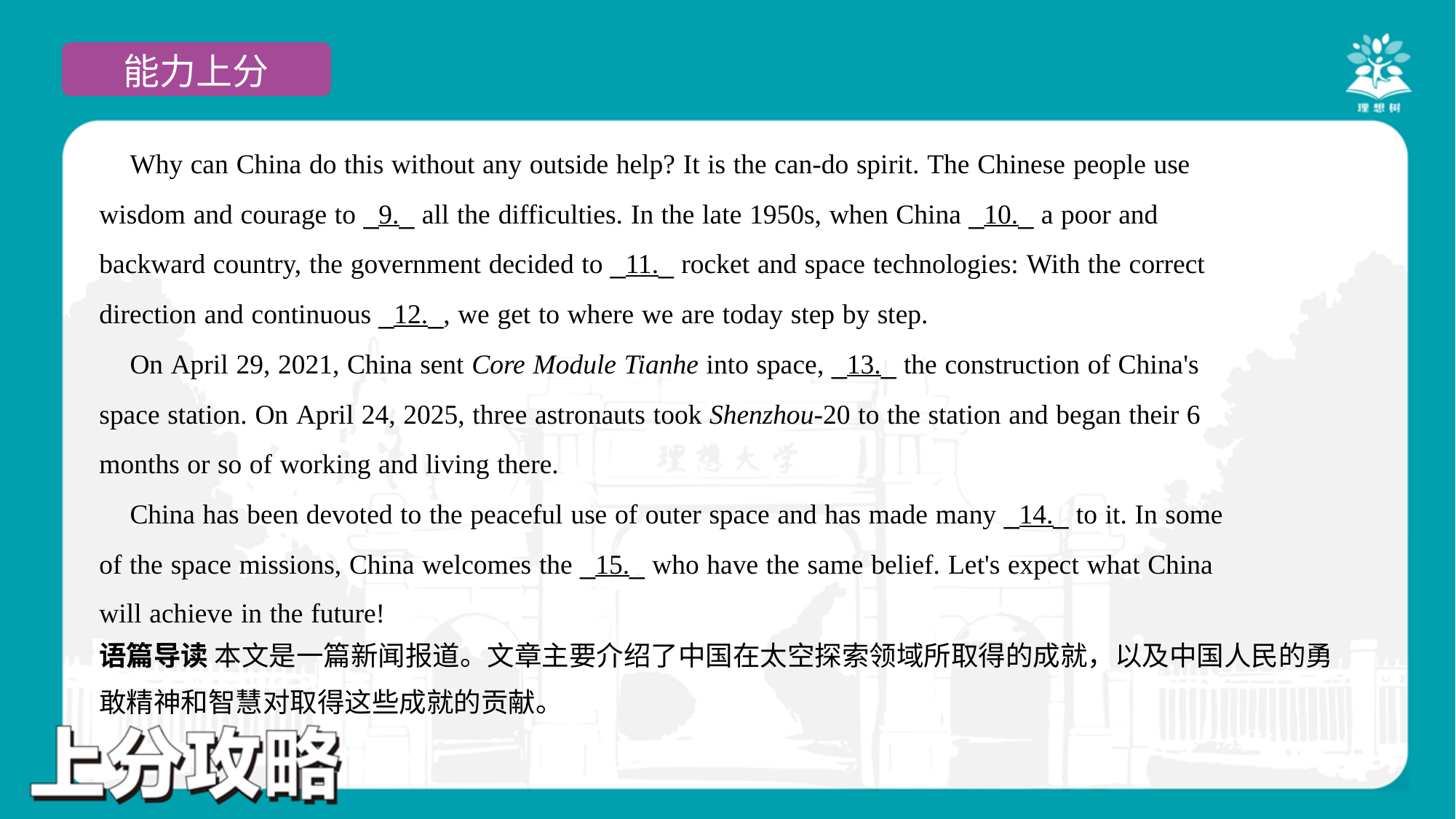

Why can China do this without any outside help? It is the can-do spirit. The Chinese people use
wisdom and courage to _9._ all the difficulties. In the late 1950s, when China _10._ a poor and
backward country, the government decided to _11._ rocket and space technologies: With the correct
direction and continuous _12._, we get to where we are today step by step.
    On April 29, 2021, China sent Core Module Tianhe into space, _13._ the construction of China's
space station. On April 24, 2025, three astronauts took Shenzhou-20 to the station and began their 6
months or so of working and living there.
    China has been devoted to the peaceful use of outer space and has made many _14._ to it. In some
of the space missions, China welcomes the _15._ who have the same belief. Let's expect what China
will achieve in the future!#7
语篇导读 本文是一篇新闻报道。文章主要介绍了中国在太空探索领域所取得的成就，以及中国人民的勇
敢精神和智慧对取得这些成就的贡献。